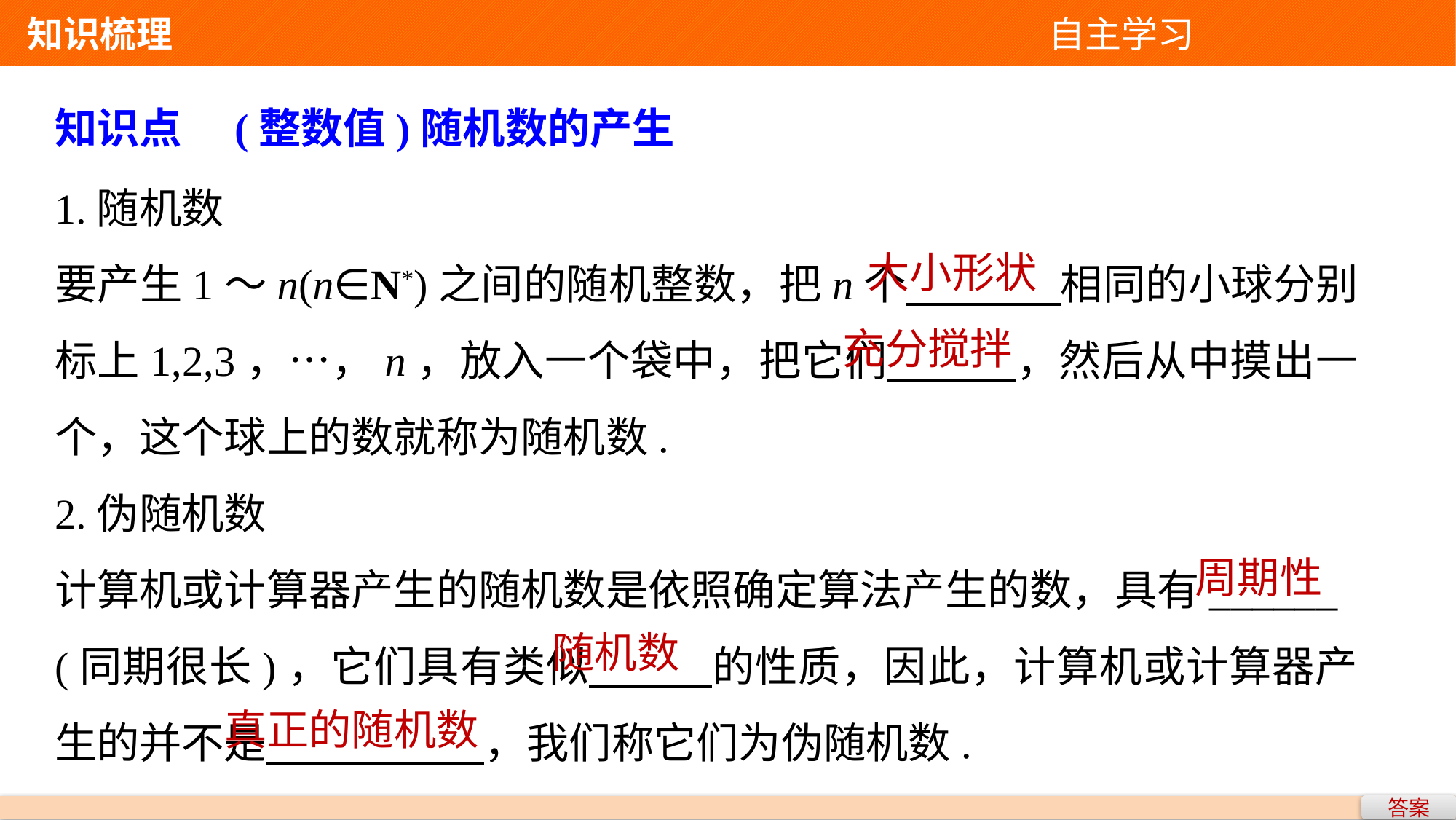

知识梳理                                                                                                           自主学习
知识点　(整数值)随机数的产生
1.随机数
要产生1～n(n∈N*)之间的随机整数，把n个                相同的小球分别标上1,2,3，…，n，放入一个袋中，把它们             ，然后从中摸出一个，这个球上的数就称为随机数.
2.伪随机数
计算机或计算器产生的随机数是依照确定算法产生的数，具有______
(同期很长)，它们具有类似            的性质，因此，计算机或计算器产生的并不是                       ，我们称它们为伪随机数.
大小形状
充分搅拌
周期性
随机数
真正的随机数
答案